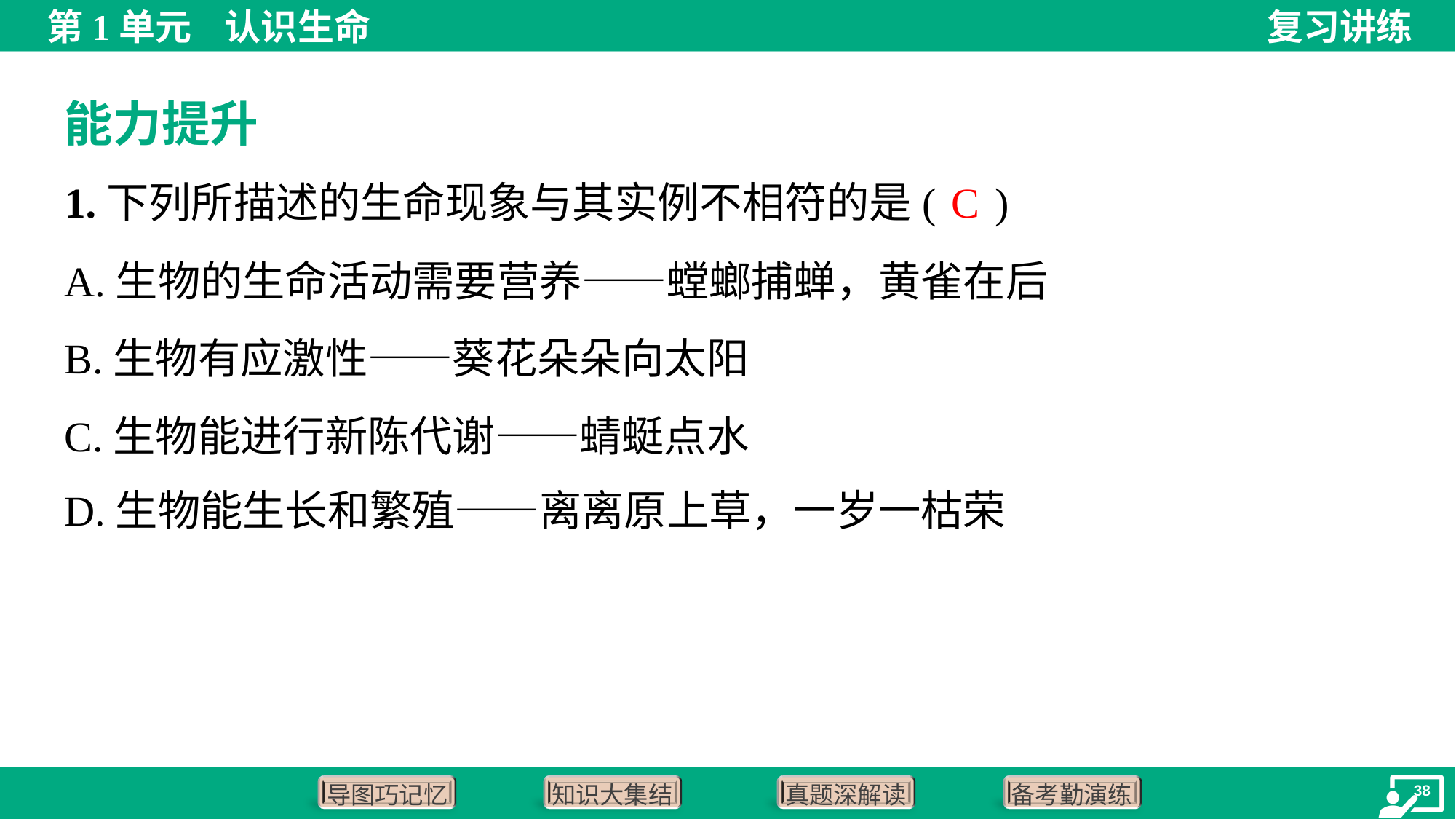

能力提升
C
1.下列所描述的生命现象与其实例不相符的是(     )
A.生物的生命活动需要营养——螳螂捕蝉，黄雀在后
B.生物有应激性——葵花朵朵向太阳
C.生物能进行新陈代谢——蜻蜓点水
D.生物能生长和繁殖——离离原上草，一岁一枯荣